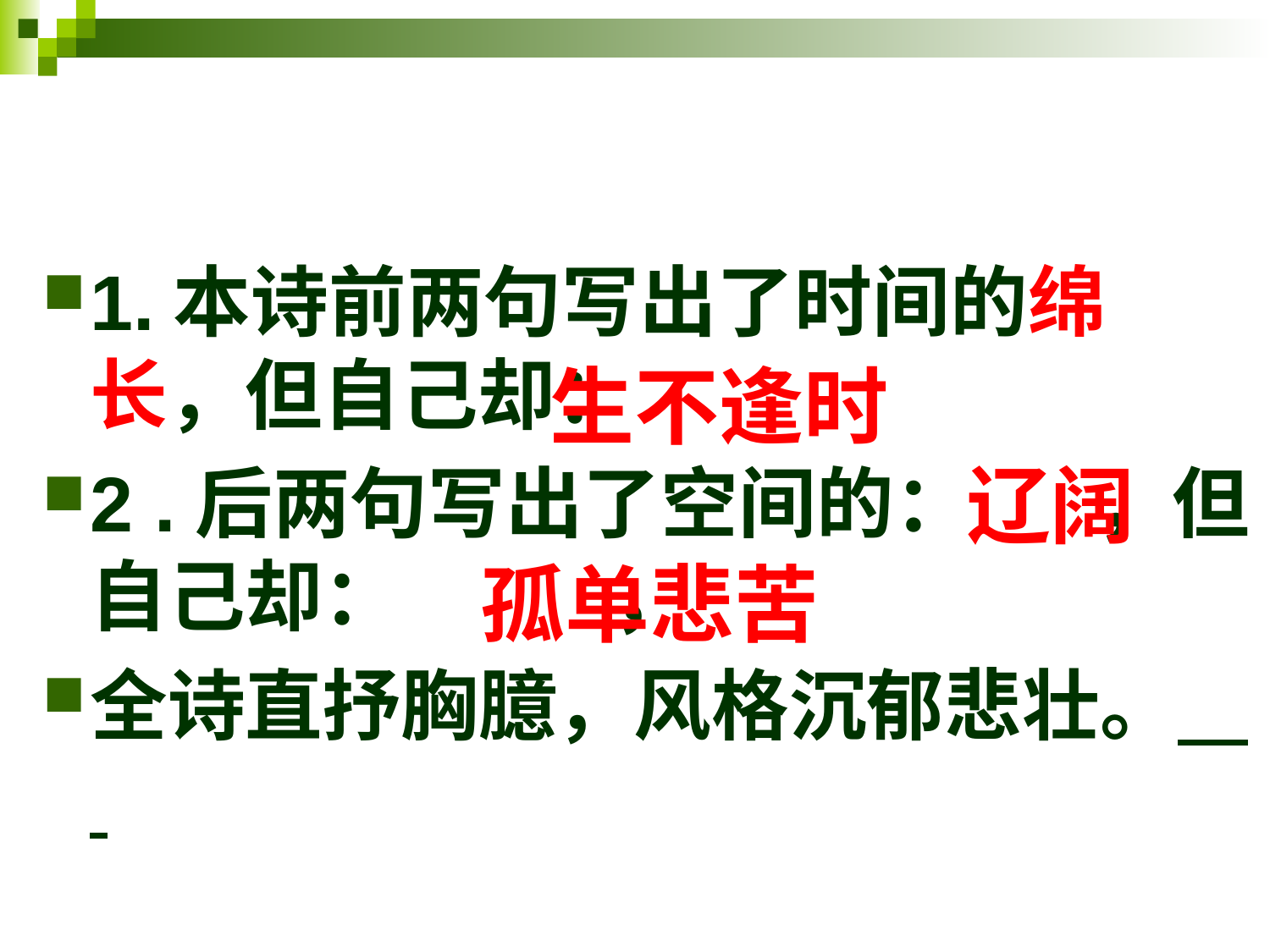

1.本诗前两句写出了时间的绵长，但自己却：
2 .后两句写出了空间的：       ，但自己却：            ，
全诗直抒胸臆，风格沉郁悲壮。
生不逢时
辽阔
孤单悲苦